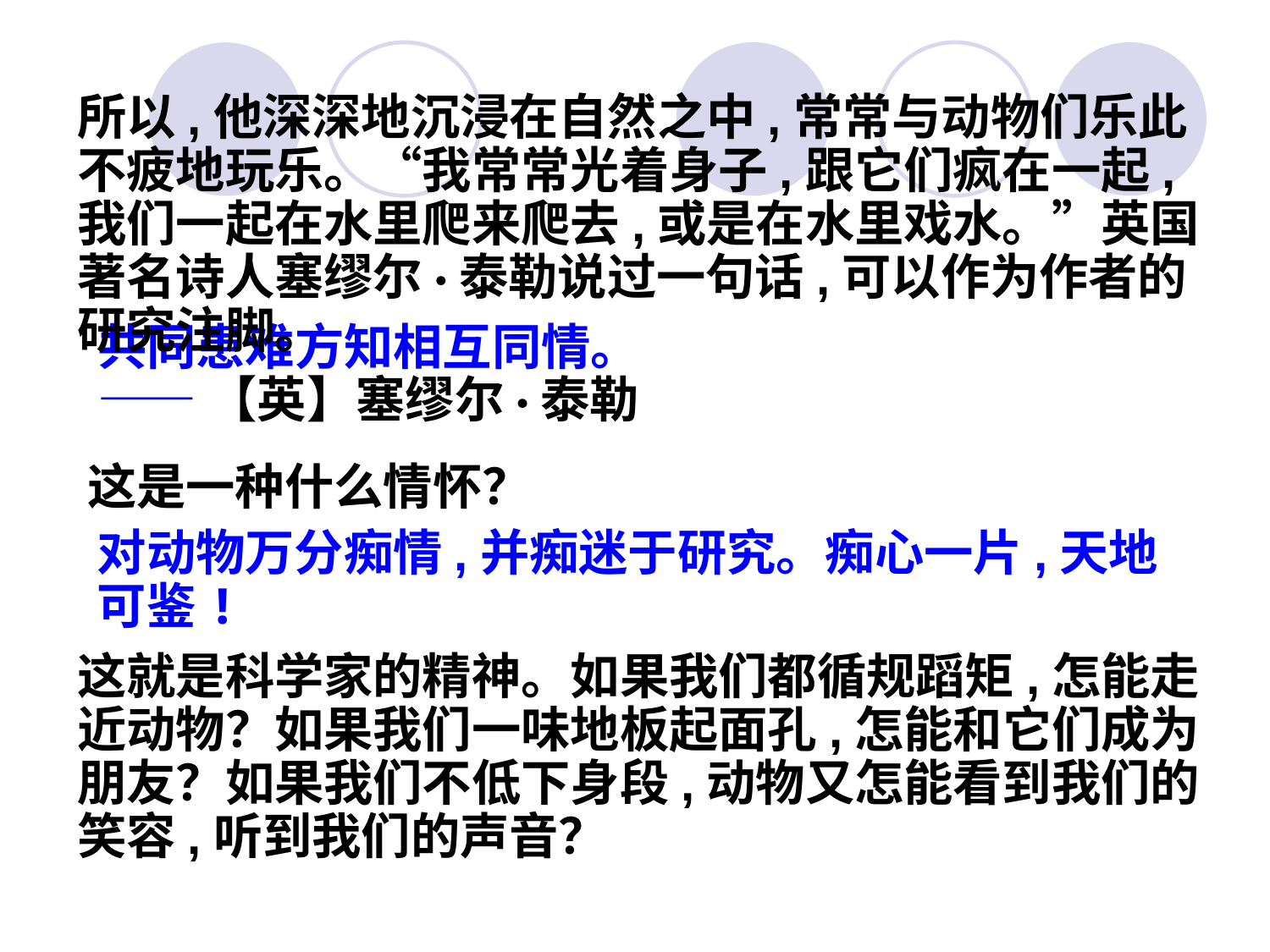

所以,他深深地沉浸在自然之中,常常与动物们乐此不疲地玩乐。“我常常光着身子,跟它们疯在一起,我们一起在水里爬来爬去,或是在水里戏水。”英国著名诗人塞缪尔·泰勒说过一句话,可以作为作者的研究注脚。
共同患难方知相互同情。
——【英】塞缪尔·泰勒
这是一种什么情怀？
对动物万分痴情,并痴迷于研究。痴心一片,天地可鉴!
这就是科学家的精神。如果我们都循规蹈矩,怎能走近动物？如果我们一味地板起面孔,怎能和它们成为朋友？如果我们不低下身段,动物又怎能看到我们的笑容,听到我们的声音？